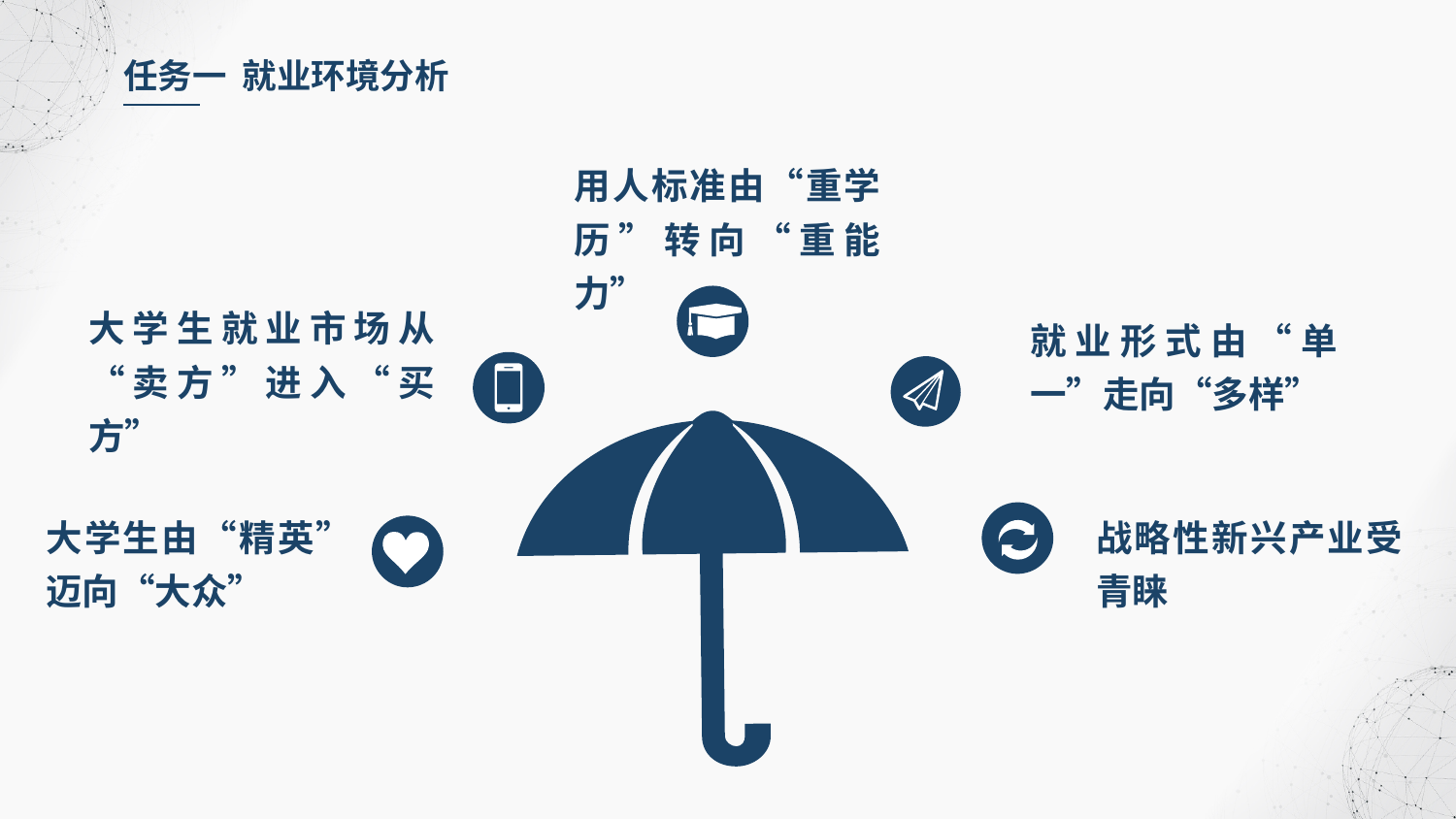

任务一  就业环境分析
用人标准由“重学历”转向“重能力”

大学生就业市场从“卖方”进入“买方”
就业形式由“单一”走向“多样”

大学生由“精英”迈向“大众”
战略性新兴产业受青睐